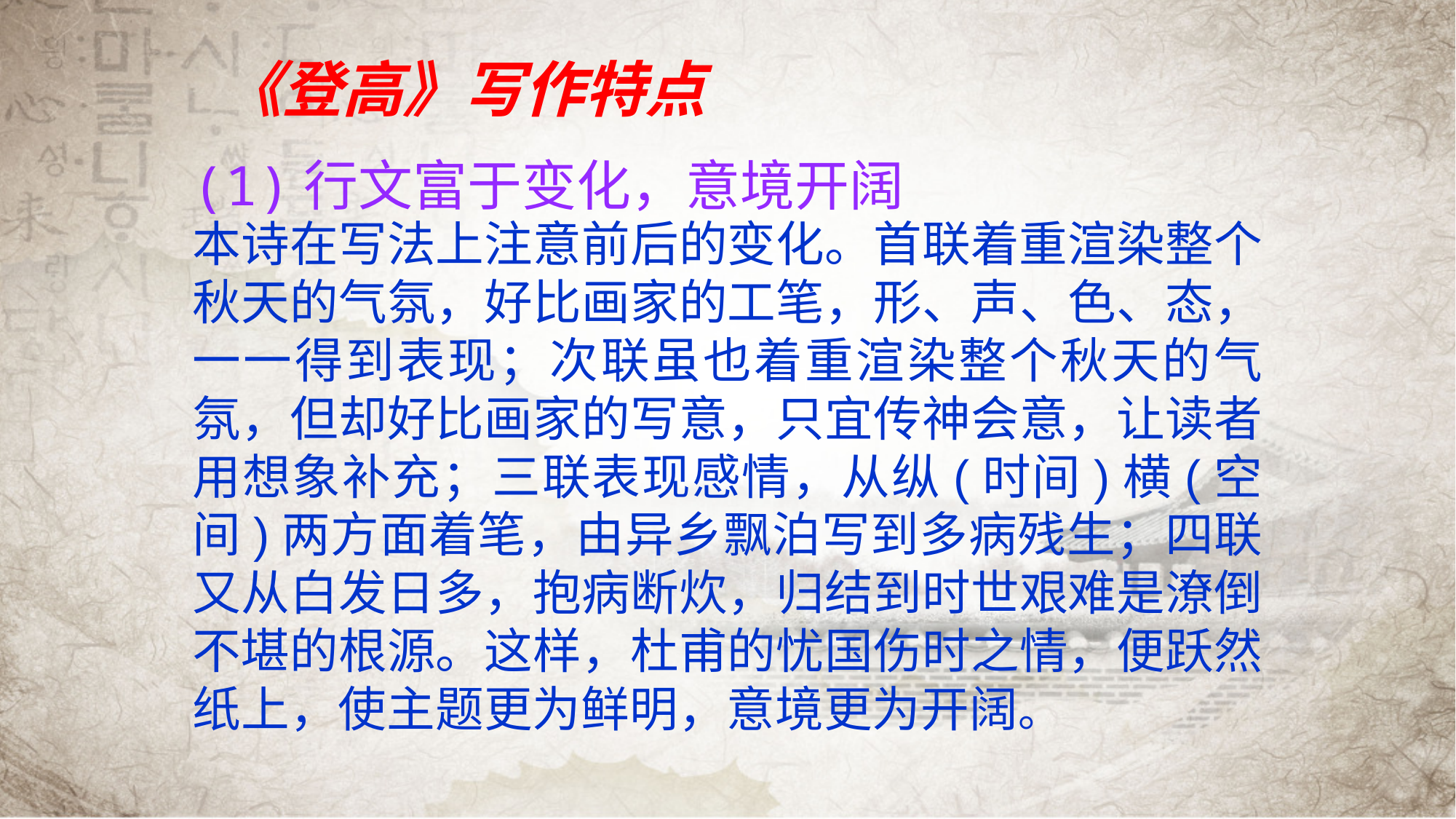

《登高》写作特点
(1)行文富于变化，意境开阔
本诗在写法上注意前后的变化。首联着重渲染整个秋天的气氛，好比画家的工笔，形、声、色、态，一一得到表现；次联虽也着重渲染整个秋天的气氛，但却好比画家的写意，只宜传神会意，让读者用想象补充；三联表现感情，从纵(时间)横(空间)两方面着笔，由异乡飘泊写到多病残生；四联又从白发日多，抱病断炊，归结到时世艰难是潦倒不堪的根源。这样，杜甫的忧国伤时之情，便跃然纸上，使主题更为鲜明，意境更为开阔。